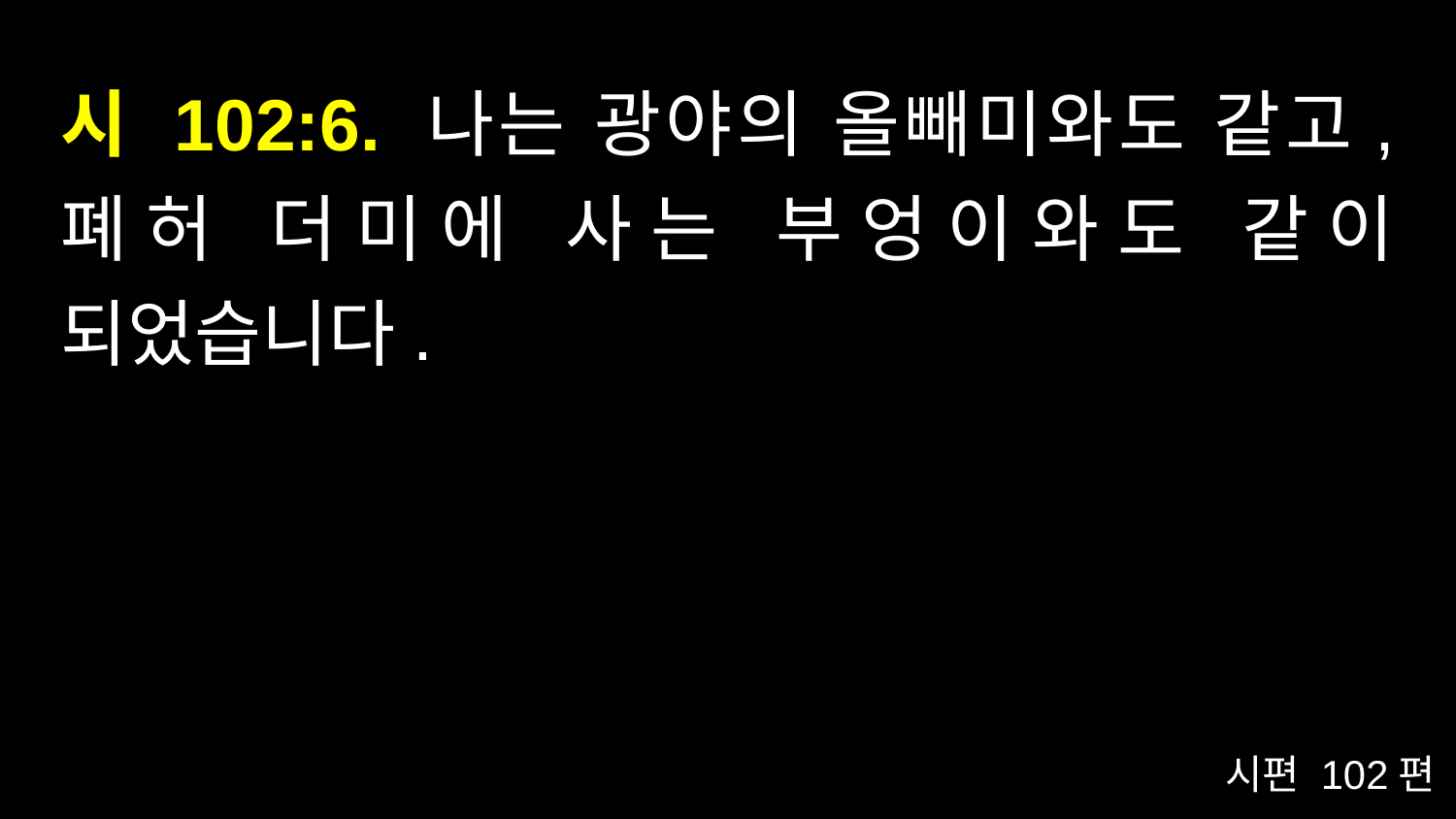

# 시 102:6. 나는 광야의 올빼미와도 같고, 폐허 더미에 사는 부엉이와도 같이 되었습니다.
시편 102편